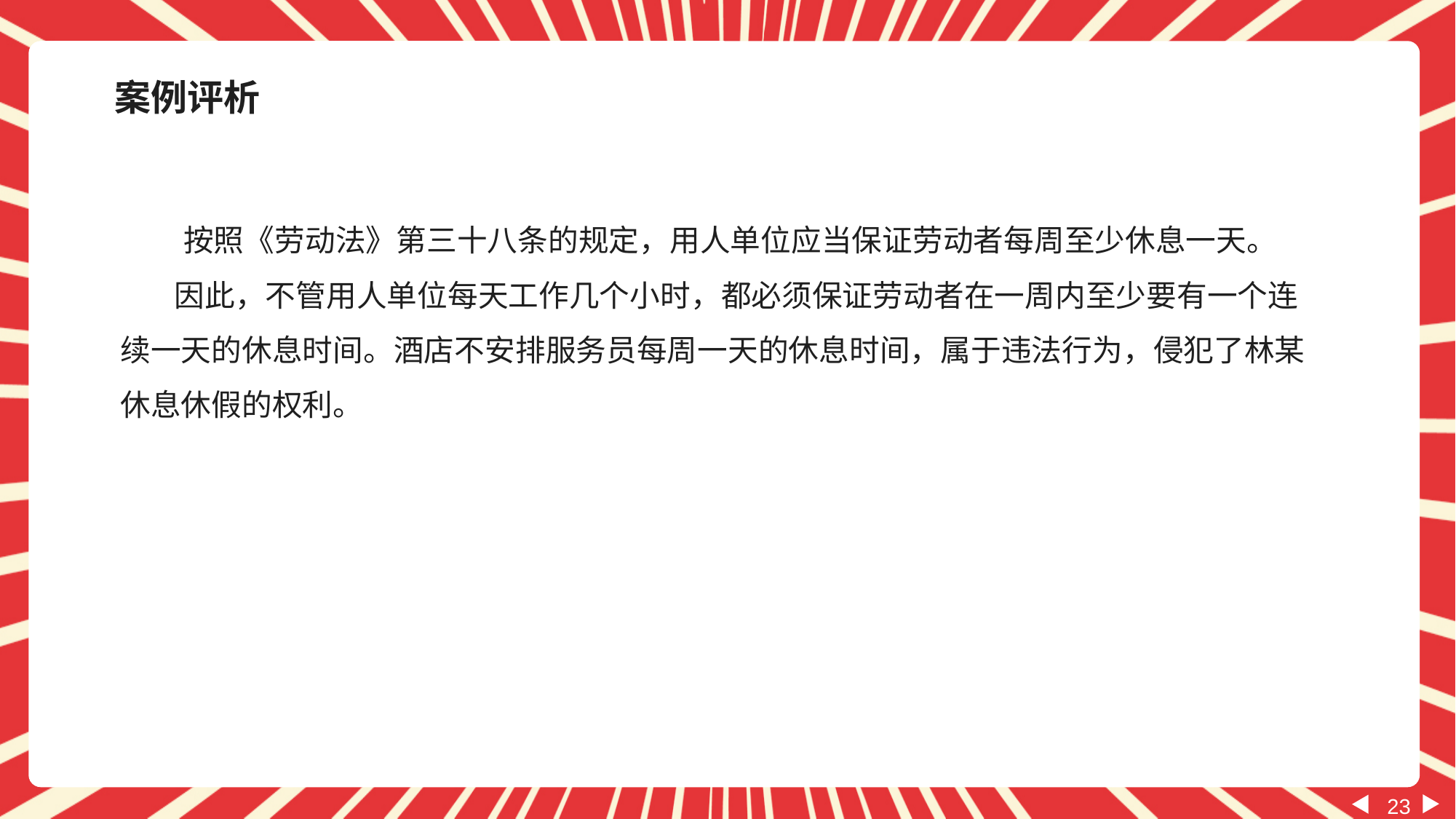

案例评析
          按照《劳动法》第三十八条的规定，用人单位应当保证劳动者每周至少休息一天。
           因此，不管用人单位每天工作几个小时，都必须保证劳动者在一周内至少要有一个连续一天的休息时间。酒店不安排服务员每周一天的休息时间，属于违法行为，侵犯了林某休息休假的权利。